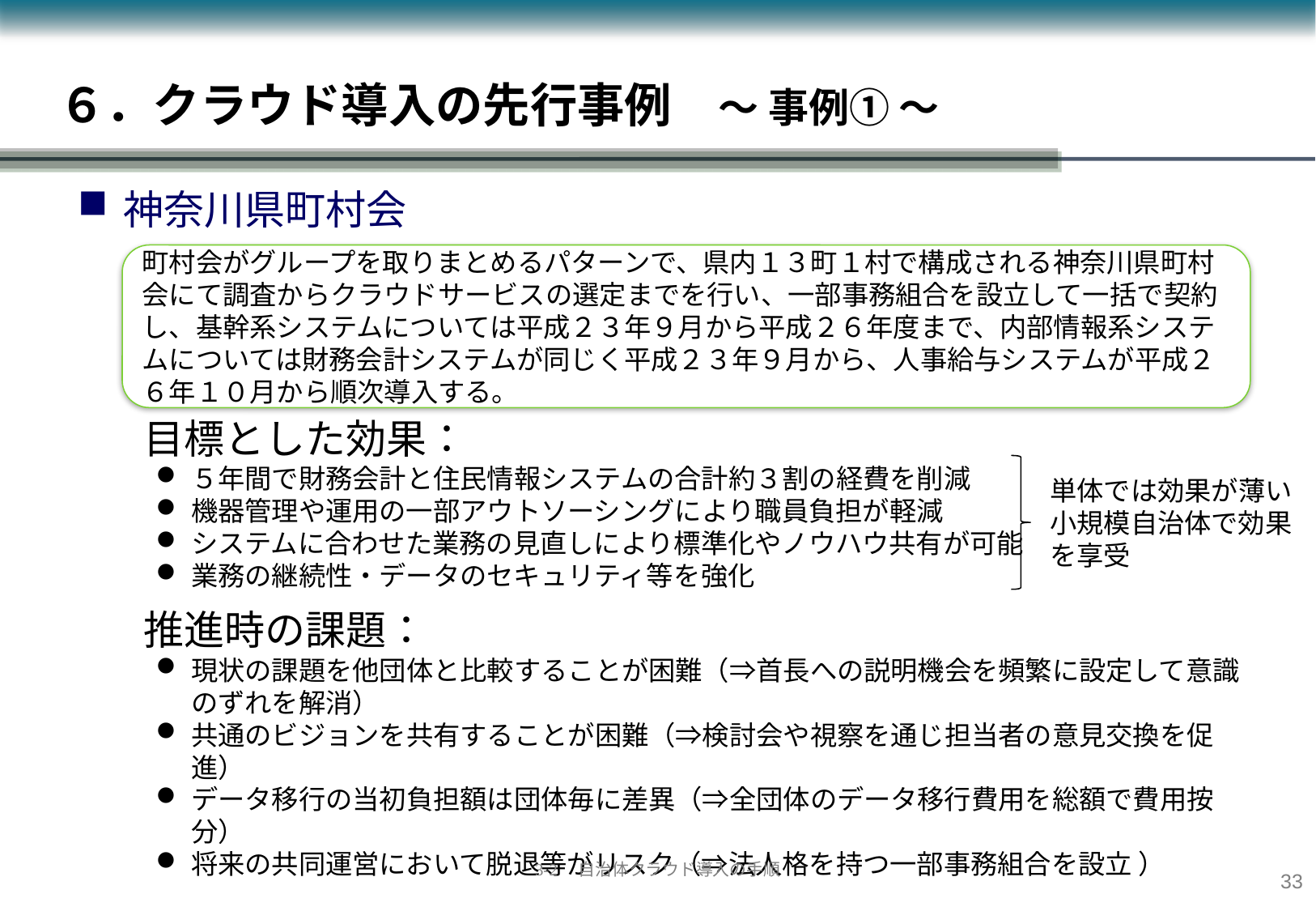

６．クラウド導入の先行事例　～ 事例① ～
神奈川県町村会
町村会がグループを取りまとめるパターンで、県内１３町１村で構成される神奈川県町村会にて調査からクラウドサービスの選定までを行い、一部事務組合を設立して一括で契約し、基幹系システムについては平成２３年９月から平成２６年度まで、内部情報系システムについては財務会計システムが同じく平成２３年９月から、人事給与システムが平成２６年１０月から順次導入する。
目標とした効果：
５年間で財務会計と住民情報システムの合計約３割の経費を削減
機器管理や運用の一部アウトソーシングにより職員負担が軽減
システムに合わせた業務の見直しにより標準化やノウハウ共有が可能
業務の継続性・データのセキュリティ等を強化

単体では効果が薄い小規模自治体で効果を享受
推進時の課題：
現状の課題を他団体と比較することが困難（⇒首長への説明機会を頻繁に設定して意識のずれを解消）
共通のビジョンを共有することが困難（⇒検討会や視察を通じ担当者の意見交換を促進）
データ移行の当初負担額は団体毎に差異（⇒全団体のデータ移行費用を総額で費用按分）
将来の共同運営において脱退等がリスク（⇒法人格を持つ一部事務組合を設立 ）
33
3-2　自治体クラウド導入の手順